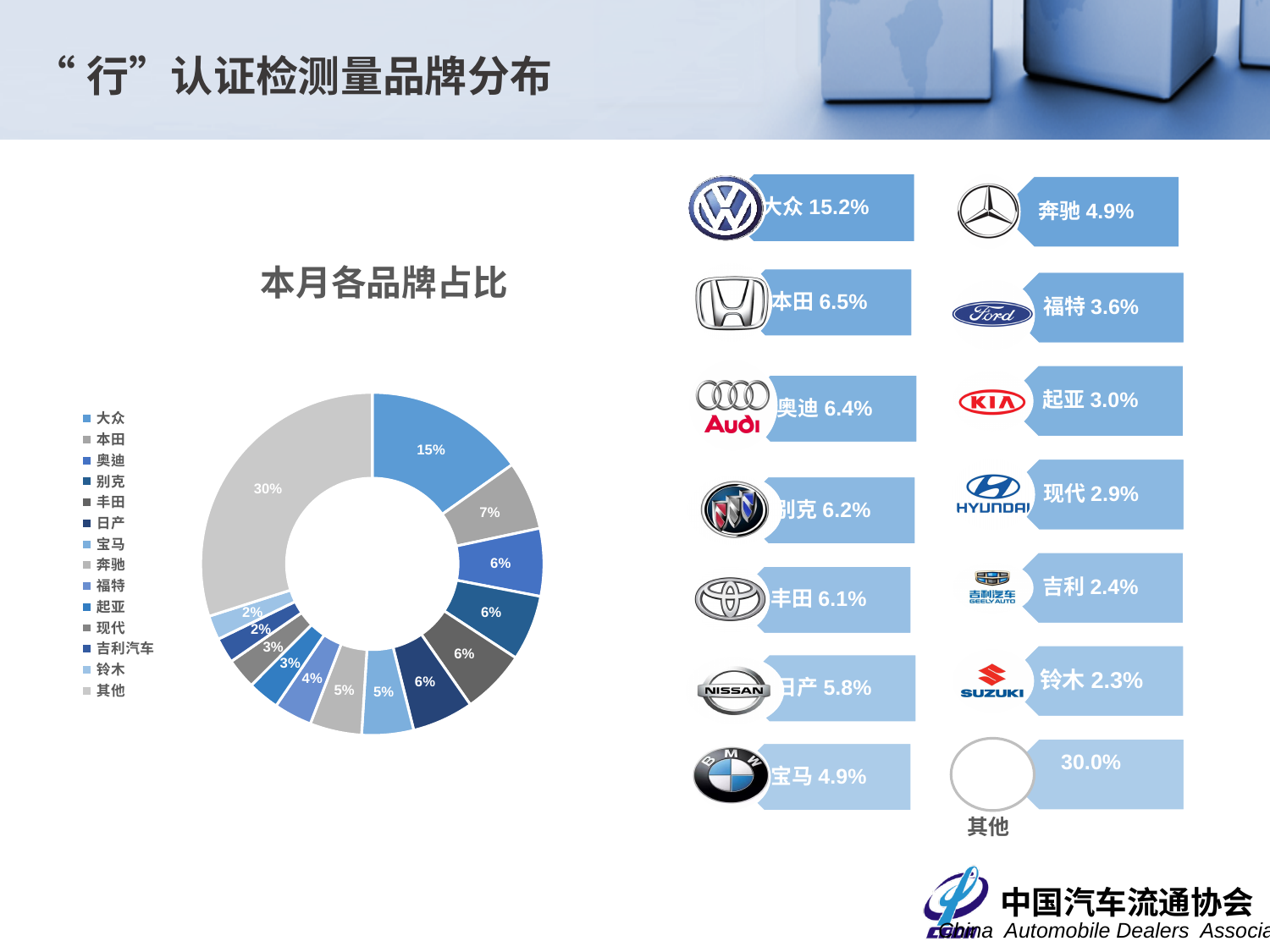

“行”认证检测量品牌分布
大众15.2%
本田6.5%
奥迪6.4%
别克6.2%
丰田6.1%
日产5.8%
宝马4.9%
奔驰4.9%
福特3.6%
起亚3.0%
现代2.9%
吉利2.4%
铃木2.3%
30.0%
本月各品牌占比

### Chart

| Category |  |
|---|---|
| 大众 | 0.152 |
| 本田 | 0.065 |
| 奥迪 | 0.064 |
| 别克 | 0.062 |
| 丰田 | 0.061 |
| 日产 | 0.058 |
| 宝马 | 0.049 |
| 奔驰 | 0.049 |
| 福特 | 0.036 |
| 起亚 | 0.03 |
| 现代 | 0.029 |
| 吉利汽车 | 0.024 |
| 铃木 | 0.023 |
| 其他 | 0.3 |
其他